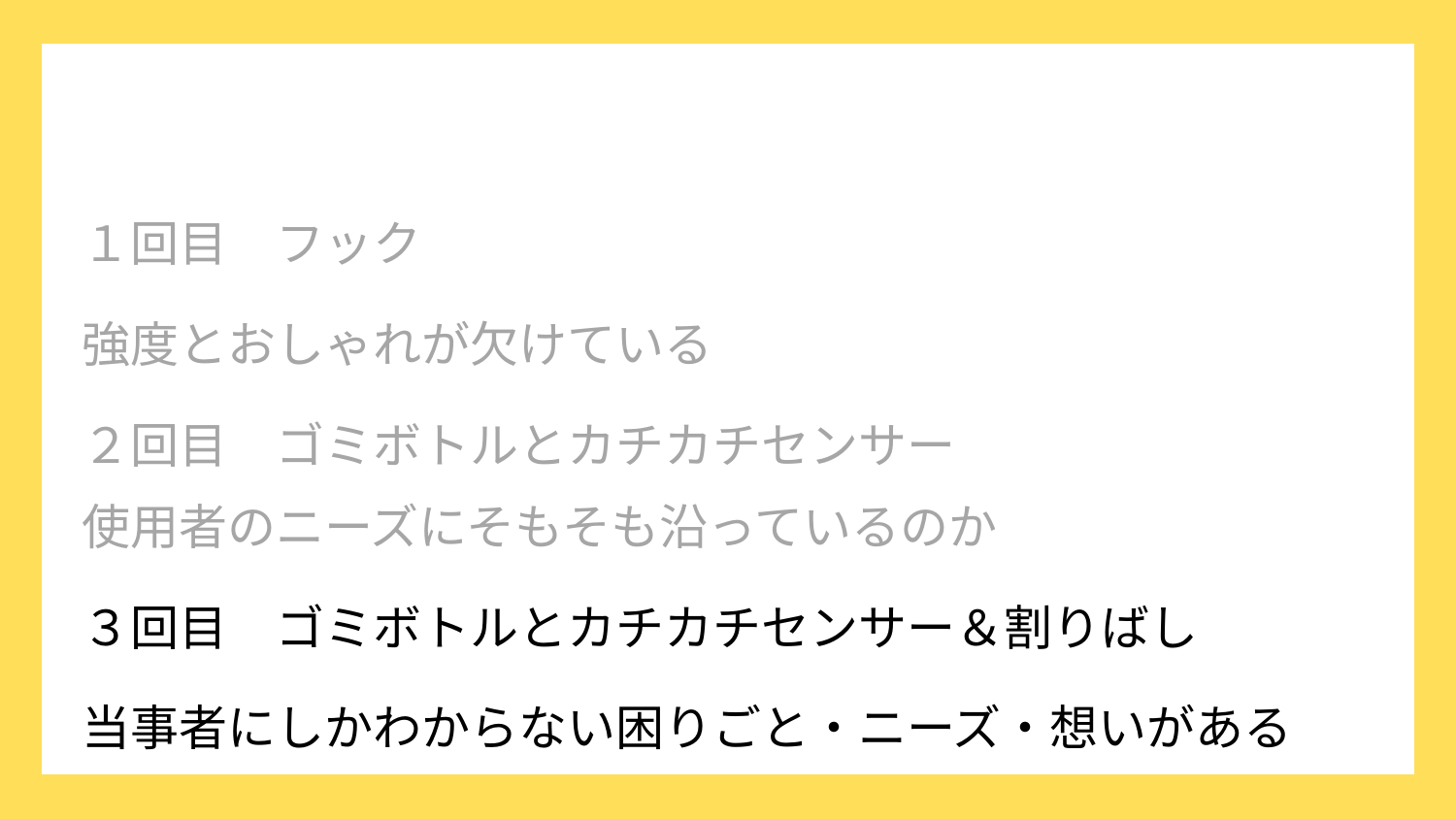

１回目　フック
強度とおしゃれが欠けている
２回目　ゴミボトルとカチカチセンサー
使用者のニーズにそもそも沿っているのか
３回目　ゴミボトルとカチカチセンサー＆割りばし
当事者にしかわからない困りごと・ニーズ・想いがある